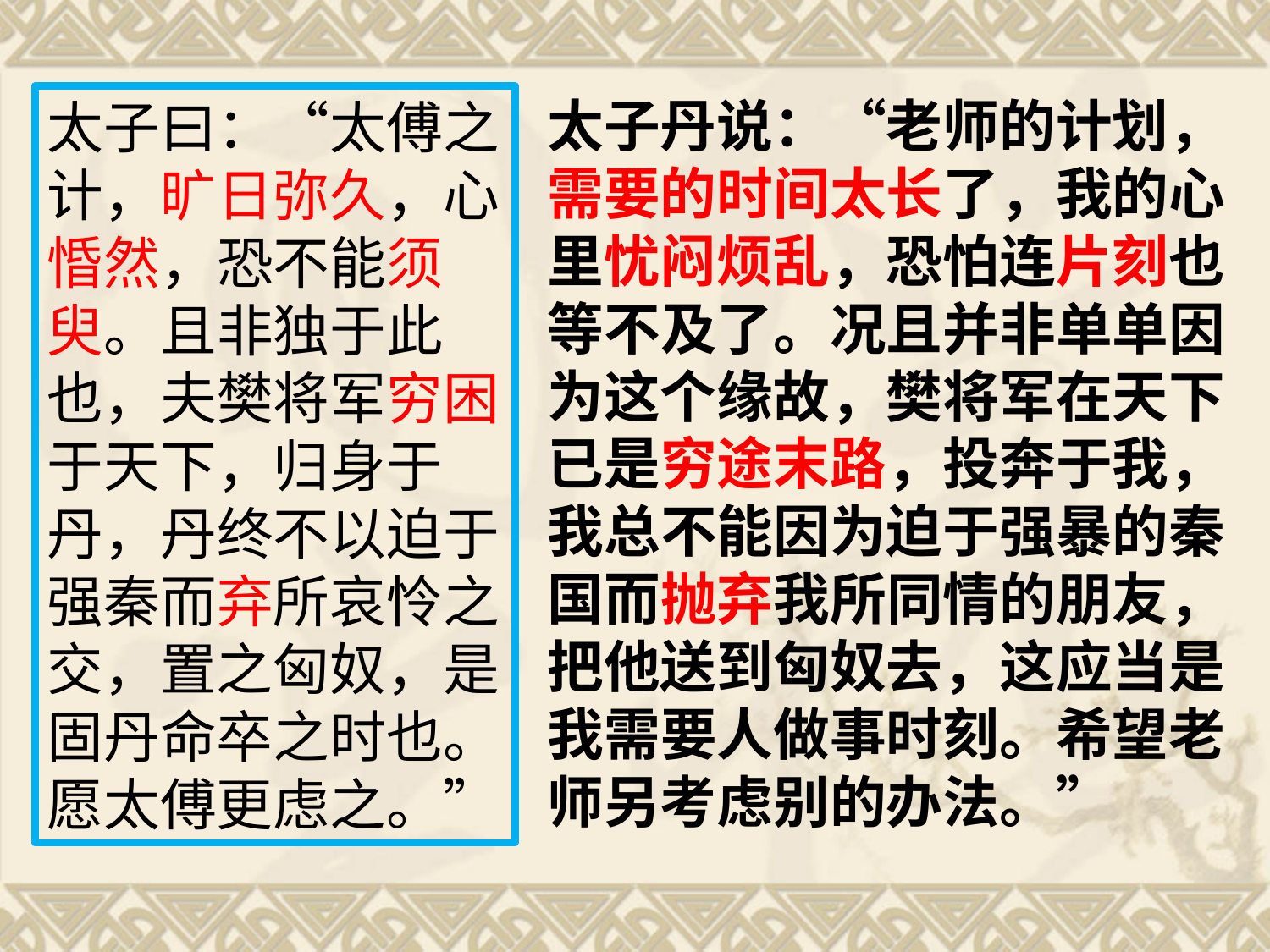

太子丹说：“老师的计划，需要的时间太长了，我的心里忧闷烦乱，恐怕连片刻也等不及了。况且并非单单因为这个缘故，樊将军在天下已是穷途末路，投奔于我，我总不能因为迫于强暴的秦国而抛弃我所同情的朋友，把他送到匈奴去，这应当是我需要人做事时刻。希望老师另考虑别的办法。”
太子曰：“太傅之计，旷日弥久，心惛然，恐不能须臾。且非独于此也，夫樊将军穷困于天下，归身于丹，丹终不以迫于强秦而弃所哀怜之交，置之匈奴，是固丹命卒之时也。愿太傅更虑之。”